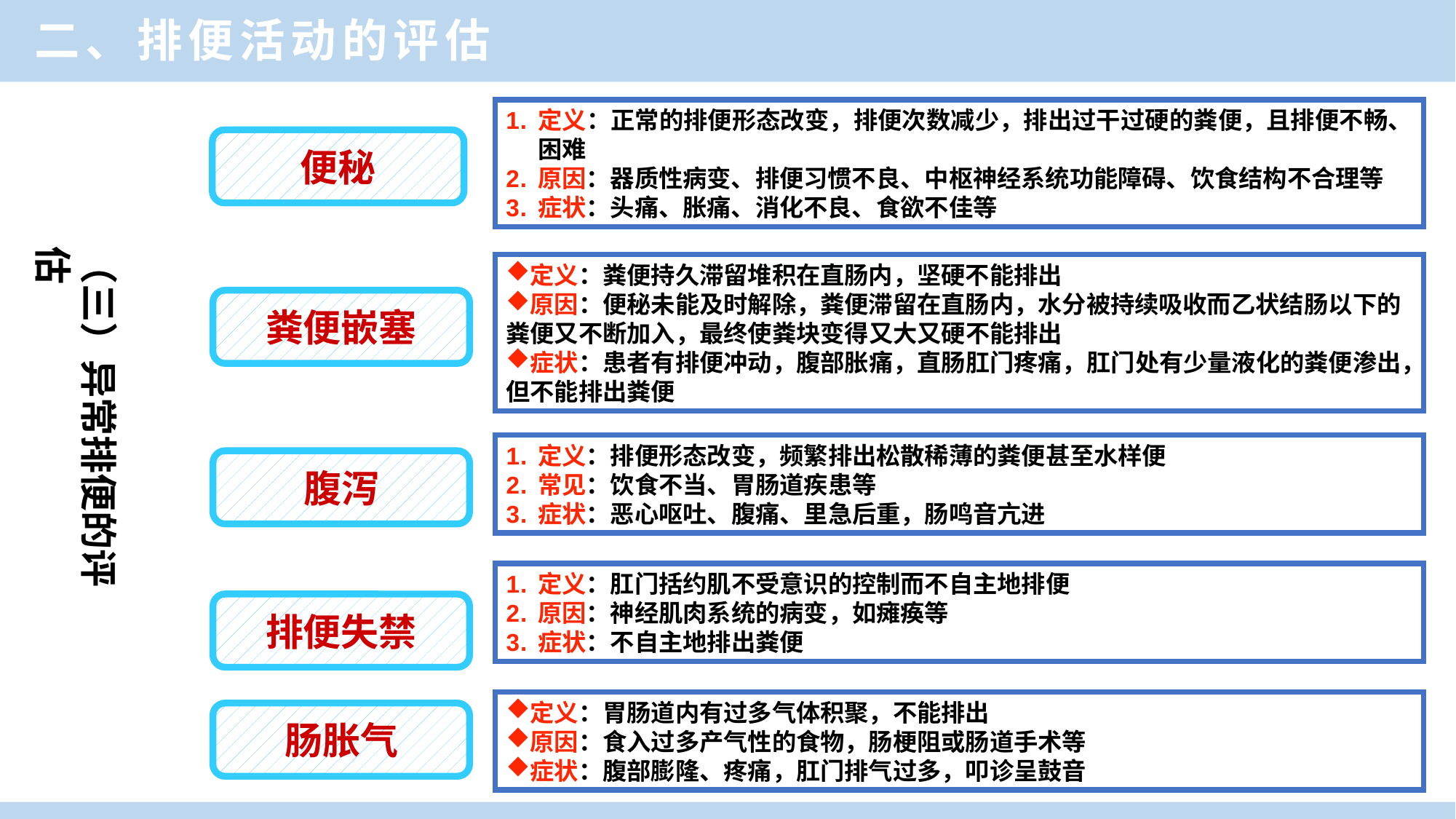

二、排便活动的评估
定义：正常的排便形态改变，排便次数减少，排出过干过硬的粪便，且排便不畅、困难
原因：器质性病变、排便习惯不良、中枢神经系统功能障碍、饮食结构不合理等
症状：头痛、胀痛、消化不良、食欲不佳等
便秘
（三）异常排便的评估

定义：粪便持久滞留堆积在直肠内，坚硬不能排出
原因：便秘未能及时解除，粪便滞留在直肠内，水分被持续吸收而乙状结肠以下的粪便又不断加入，最终使粪块变得又大又硬不能排出
症状：患者有排便冲动，腹部胀痛，直肠肛门疼痛，肛门处有少量液化的粪便渗出，但不能排出粪便
粪便嵌塞
定义：排便形态改变，频繁排出松散稀薄的粪便甚至水样便
常见：饮食不当、胃肠道疾患等
症状：恶心呕吐、腹痛、里急后重，肠鸣音亢进
腹泻
定义：肛门括约肌不受意识的控制而不自主地排便
原因：神经肌肉系统的病变，如瘫痪等
症状：不自主地排出粪便
排便失禁
定义：胃肠道内有过多气体积聚，不能排出
原因：食入过多产气性的食物，肠梗阻或肠道手术等
症状：腹部膨隆、疼痛，肛门排气过多，叩诊呈鼓音
肠胀气